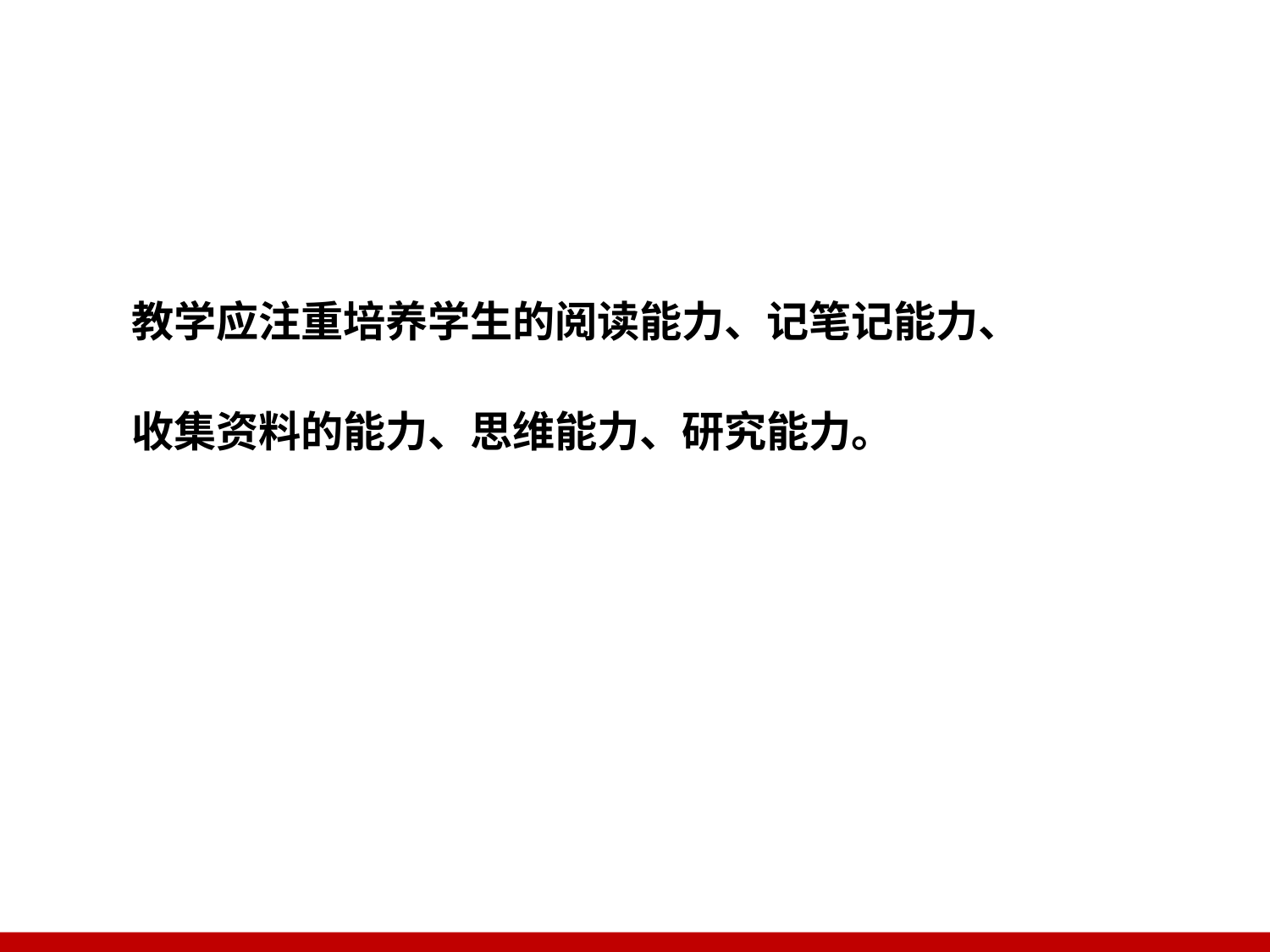

#
教学应注重培养学生的阅读能力、记笔记能力、
收集资料的能力、思维能力、研究能力。